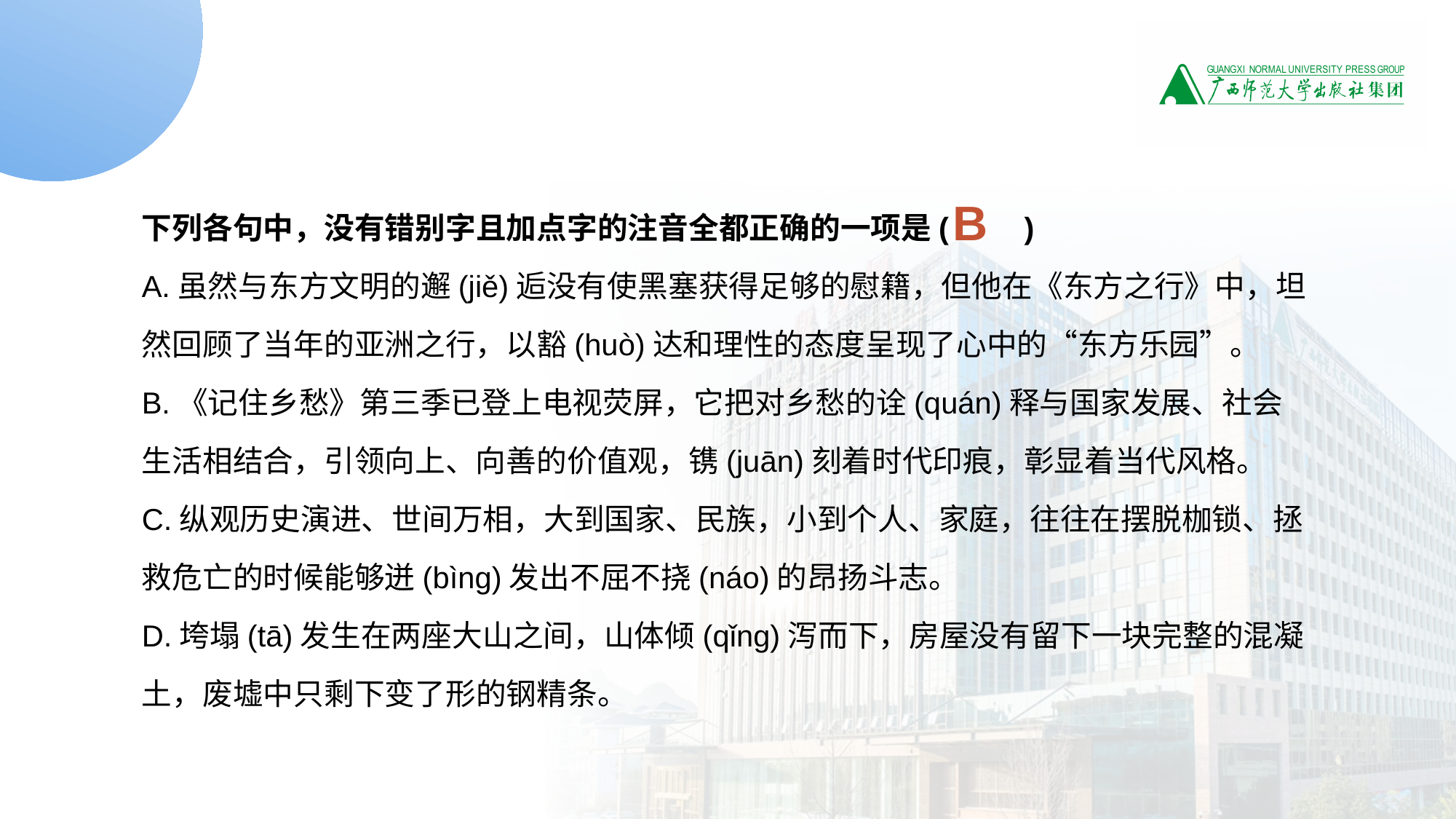

错字题3
下列各句中，没有错别字且加点字的注音全都正确的一项是(　　)
A.虽然与东方文明的邂(jiě)逅没有使黑塞获得足够的慰籍，但他在《东方之行》中，坦然回顾了当年的亚洲之行，以豁(huò)达和理性的态度呈现了心中的“东方乐园”。
B.《记住乡愁》第三季已登上电视荧屏，它把对乡愁的诠(quán)释与国家发展、社会生活相结合，引领向上、向善的价值观，镌(juān)刻着时代印痕，彰显着当代风格。
C.纵观历史演进、世间万相，大到国家、民族，小到个人、家庭，往往在摆脱枷锁、拯救危亡的时候能够迸(bìnɡ)发出不屈不挠(náo)的昂扬斗志。
D.垮塌(tā)发生在两座大山之间，山体倾(qǐnɡ)泻而下，房屋没有留下一块完整的混凝土，废墟中只剩下变了形的钢精条。
B